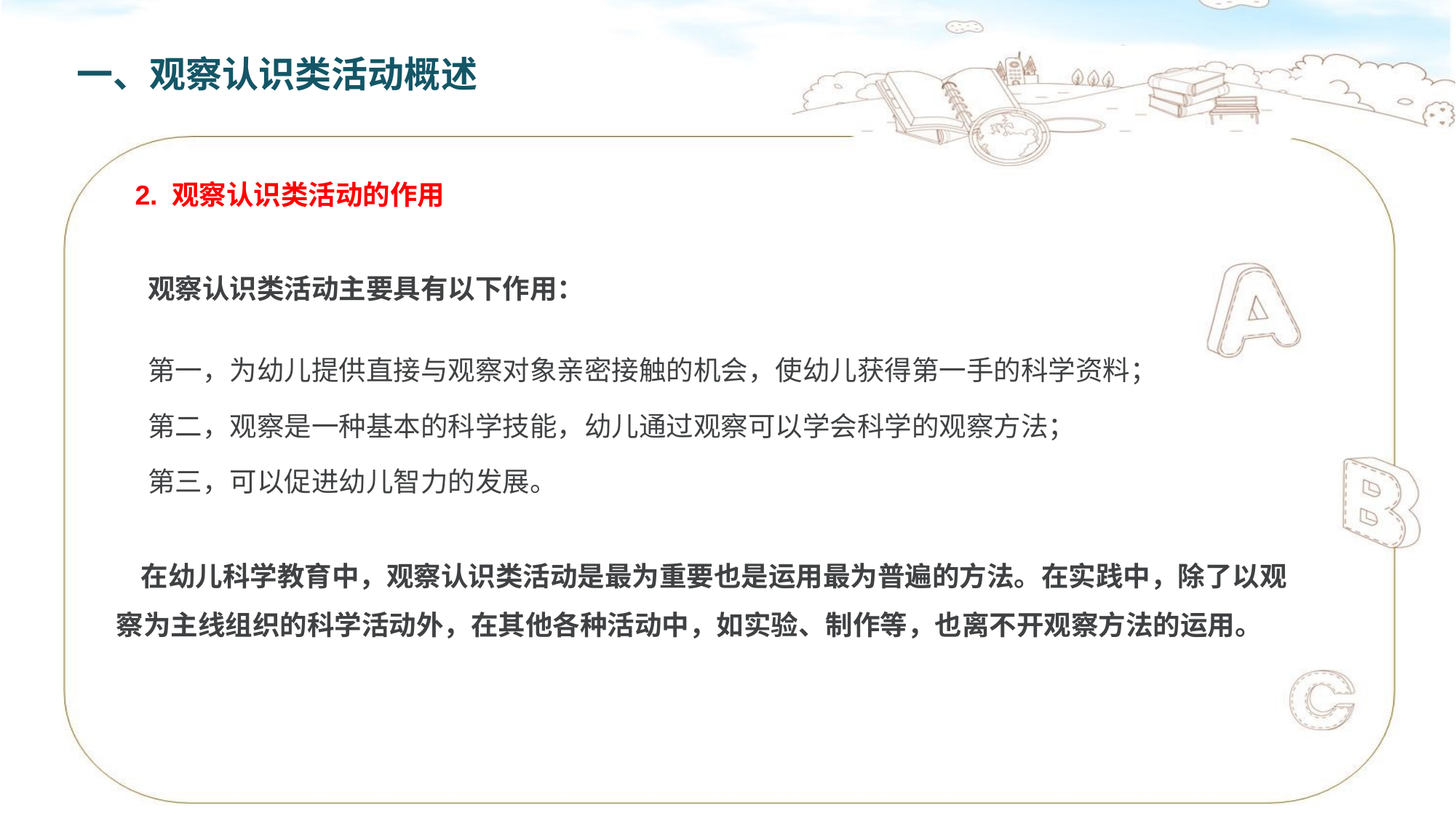

一、观察认识类活动概述
2. 观察认识类活动的作用
观察认识类活动主要具有以下作用：
第一，为幼儿提供直接与观察对象亲密接触的机会，使幼儿获得第一手的科学资料；
第二，观察是一种基本的科学技能，幼儿通过观察可以学会科学的观察方法；
第三，可以促进幼儿智力的发展。
   在幼儿科学教育中，观察认识类活动是最为重要也是运用最为普遍的方法。在实践中，除了以观察为主线组织的科学活动外，在其他各种活动中，如实验、制作等，也离不开观察方法的运用。